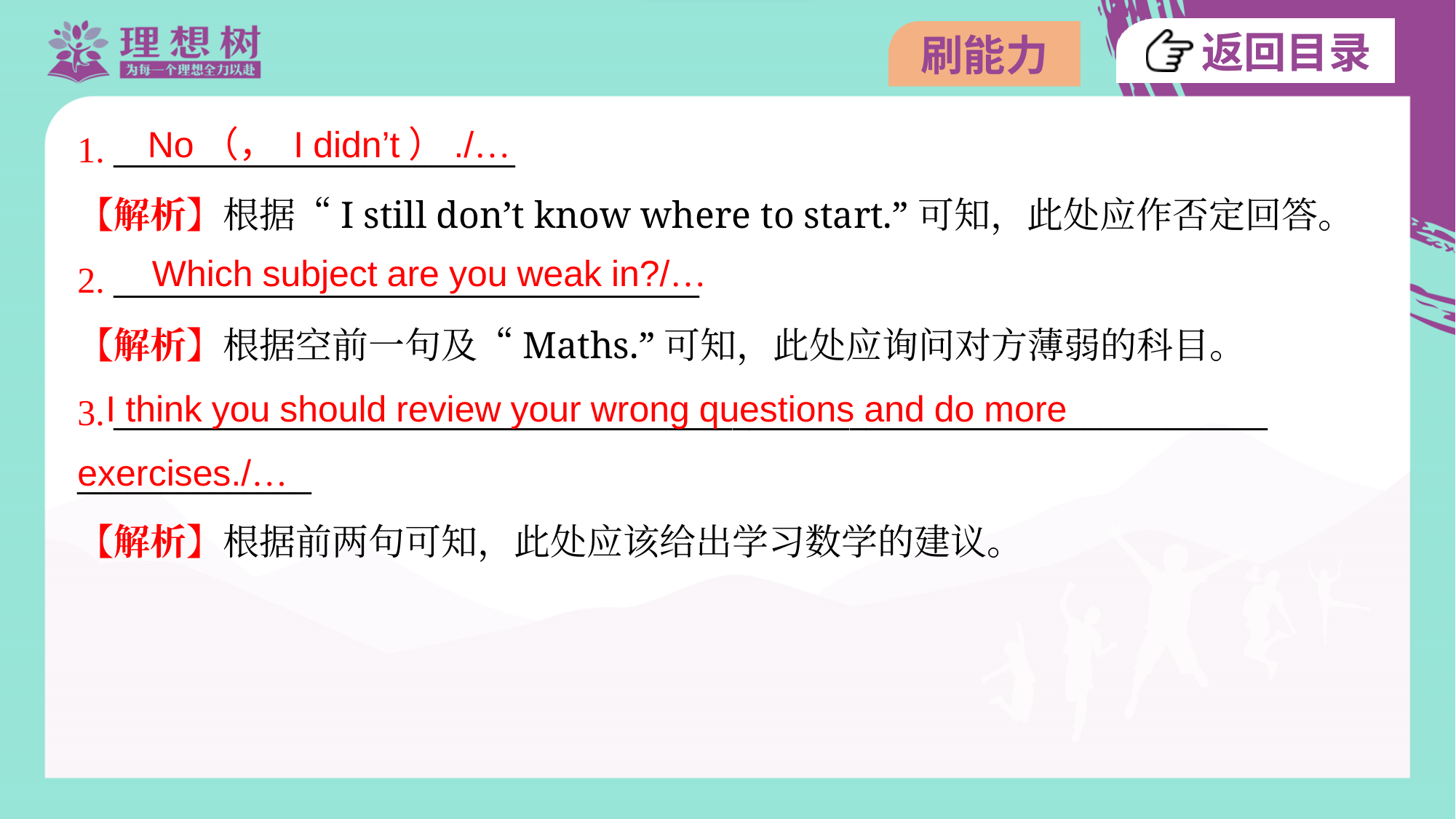

No（， I didn’t）./…
1. ________________________
【解析】根据“I still don’t know where to start.”可知，此处应作否定回答。
Which subject are you weak in?/…
2. ___________________________________
【解析】根据空前一句及“Maths.”可知，此处应询问对方薄弱的科目。
   I think you should review your wrong questions and do more
exercises./…
3. _____________________________________________________________________
______________
【解析】根据前两句可知，此处应该给出学习数学的建议。